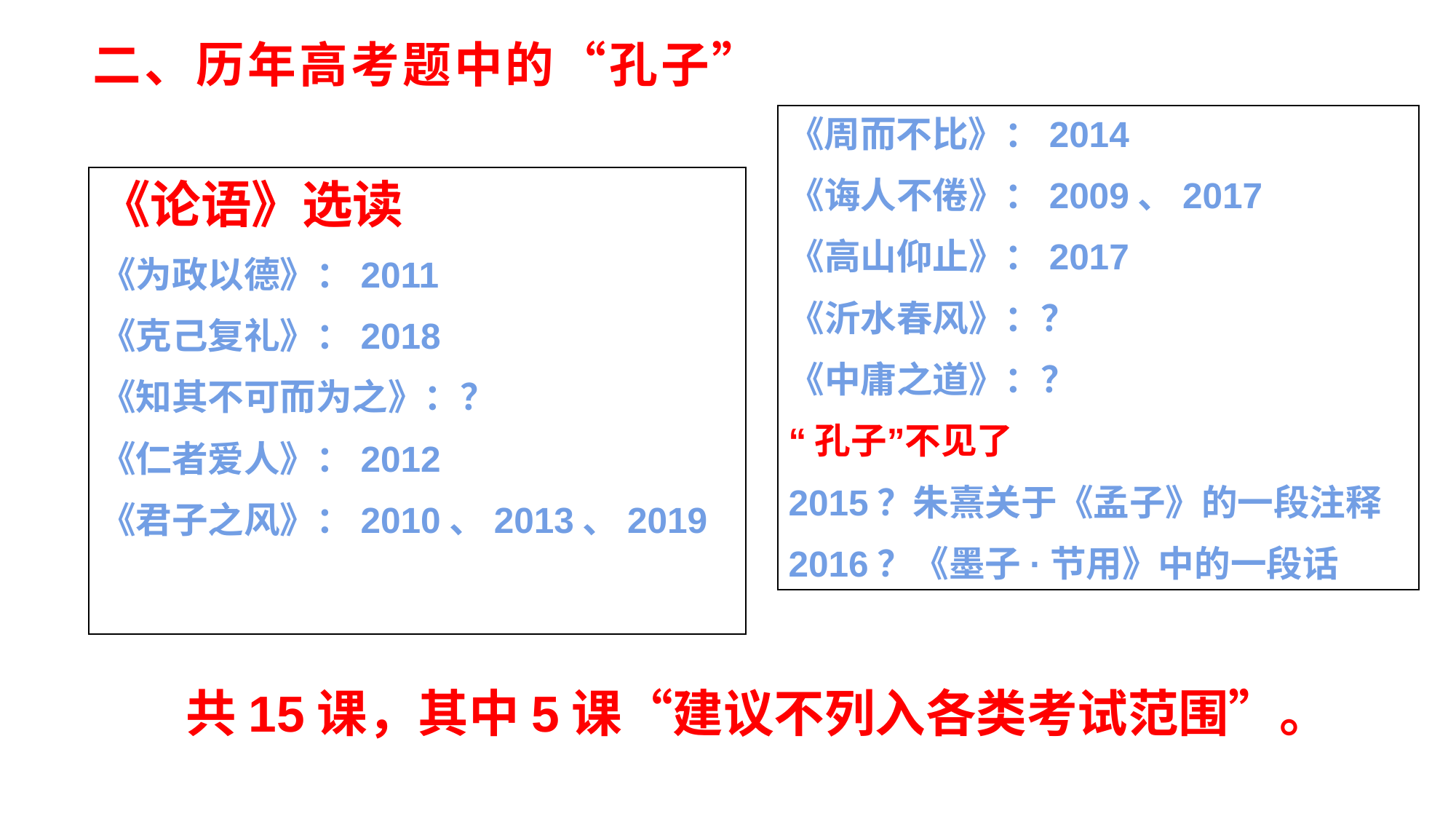

# 二、历年高考题中的“孔子”
《周而不比》：2014
《诲人不倦》：2009、2017
《高山仰止》：2017
《沂水春风》：？
《中庸之道》：？
“孔子”不见了
2015？朱熹关于《孟子》的一段注释
2016？《墨子·节用》中的一段话
《论语》选读
《为政以德》：2011
《克己复礼》：2018
《知其不可而为之》：？
《仁者爱人》：2012
《君子之风》：2010、2013、2019

共15课，其中5课“建议不列入各类考试范围”。